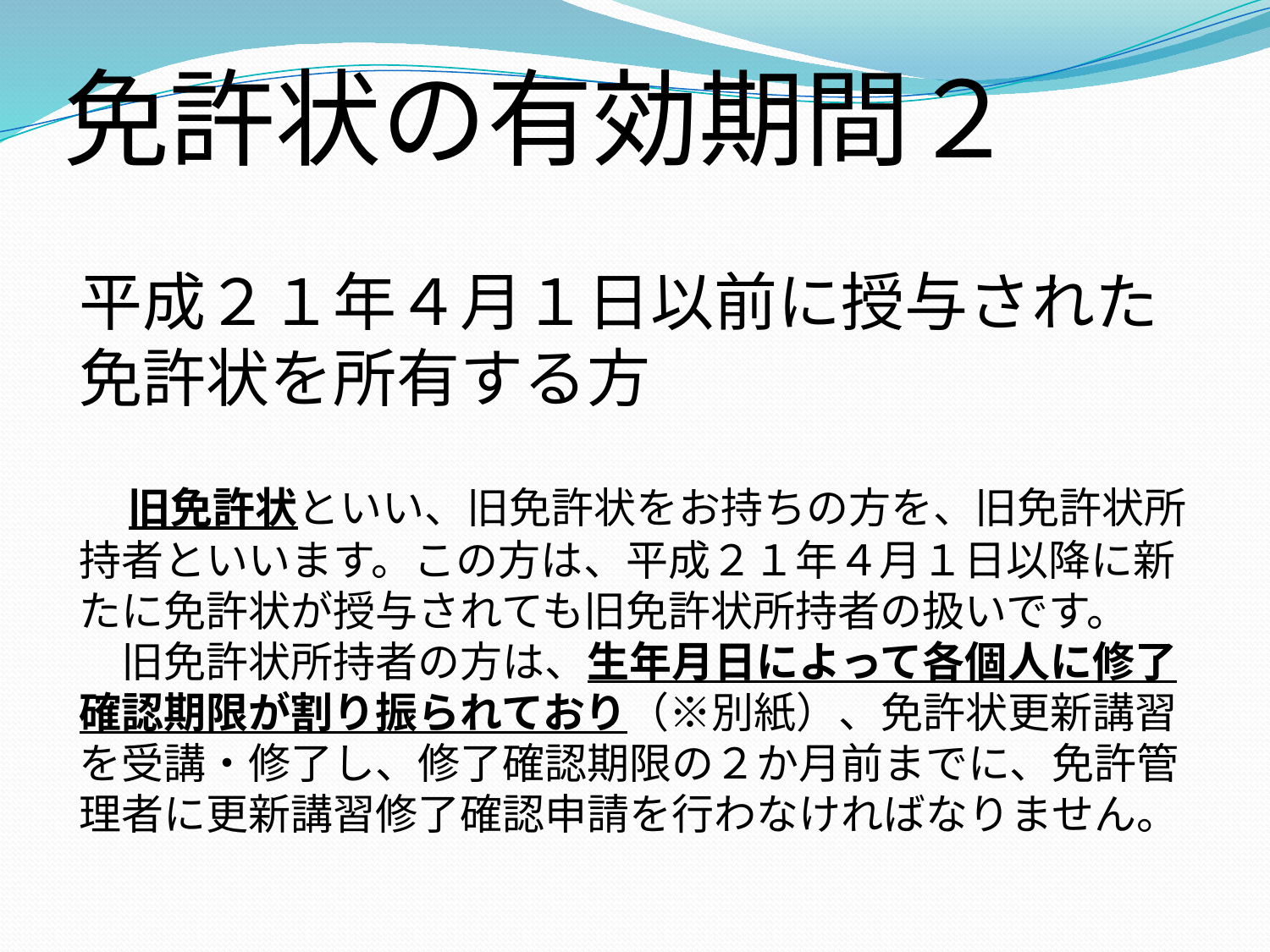

免許状の有効期間２
平成２１年４月１日以前に授与された免許状を所有する方

　旧免許状といい、旧免許状をお持ちの方を、旧免許状所持者といいます。この方は、平成２１年４月１日以降に新たに免許状が授与されても旧免許状所持者の扱いです。
　旧免許状所持者の方は、生年月日によって各個人に修了確認期限が割り振られており（※別紙）、免許状更新講習を受講・修了し、修了確認期限の２か月前までに、免許管理者に更新講習修了確認申請を行わなければなりません。